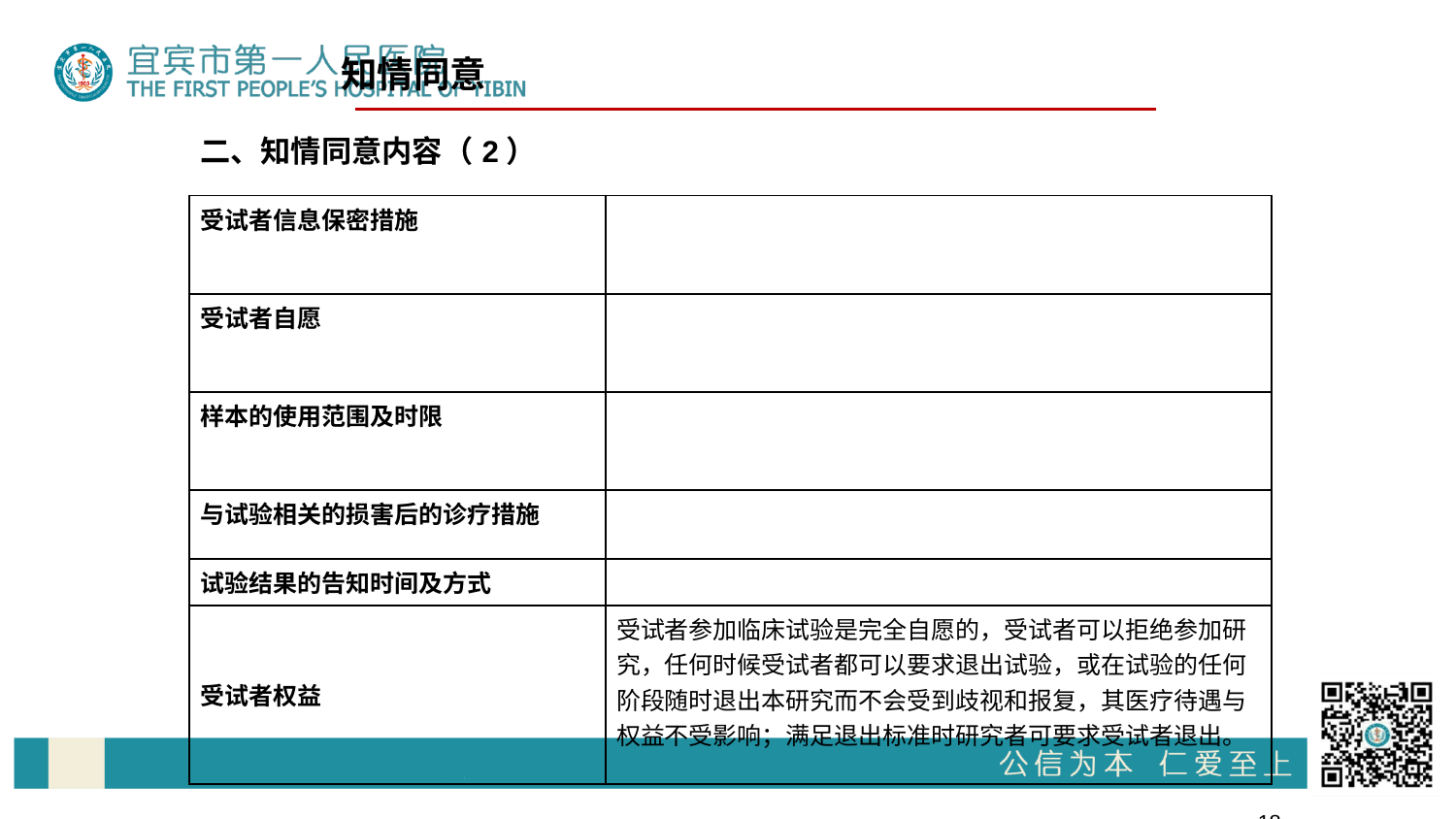

知情同意
| 二、知情同意内容（2） |  |
| --- | --- |
| 受试者信息保密措施 |  |
| 受试者自愿 |  |
| 样本的使用范围及时限 |  |
| 与试验相关的损害后的诊疗措施 |  |
| 试验结果的告知时间及方式 |  |
| 受试者权益 | 受试者参加临床试验是完全自愿的，受试者可以拒绝参加研究，任何时候受试者都可以要求退出试验，或在试验的任何阶段随时退出本研究而不会受到歧视和报复，其医疗待遇与权益不受影响；满足退出标准时研究者可要求受试者退出。 |
18
18